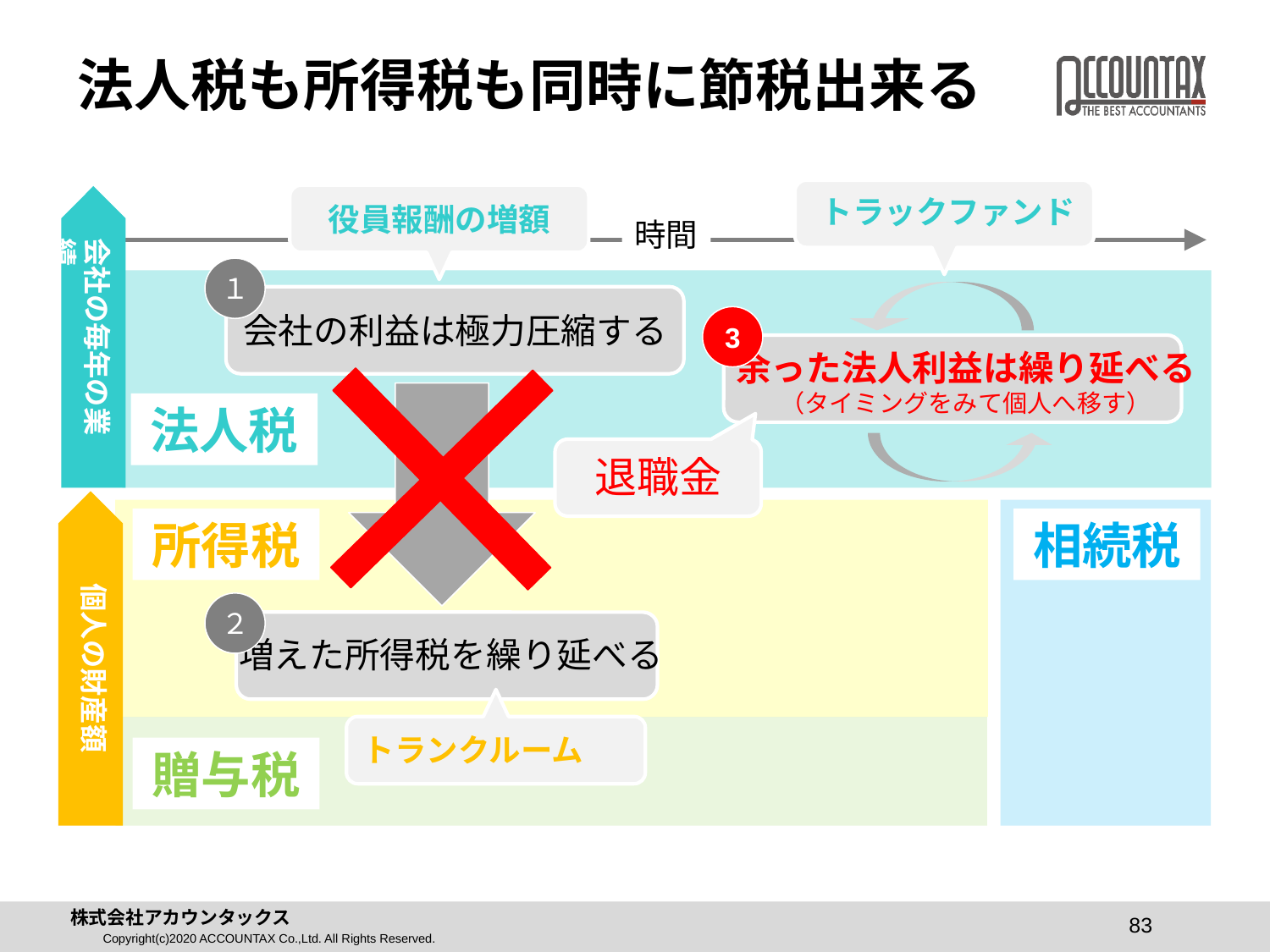

# 法人税も所得税も同時に節税出来る

トラックファンド

役員報酬の増額
会社の毎年の業績

時間
１

会社の利益は極力圧縮する

3

余った法人利益は繰り延べる
（タイミングをみて個人へ移す）

法人税

退職金
個人の財産額

所得税
相続税
２

増えた所得税を繰り延べる

トランクルーム

贈与税
83